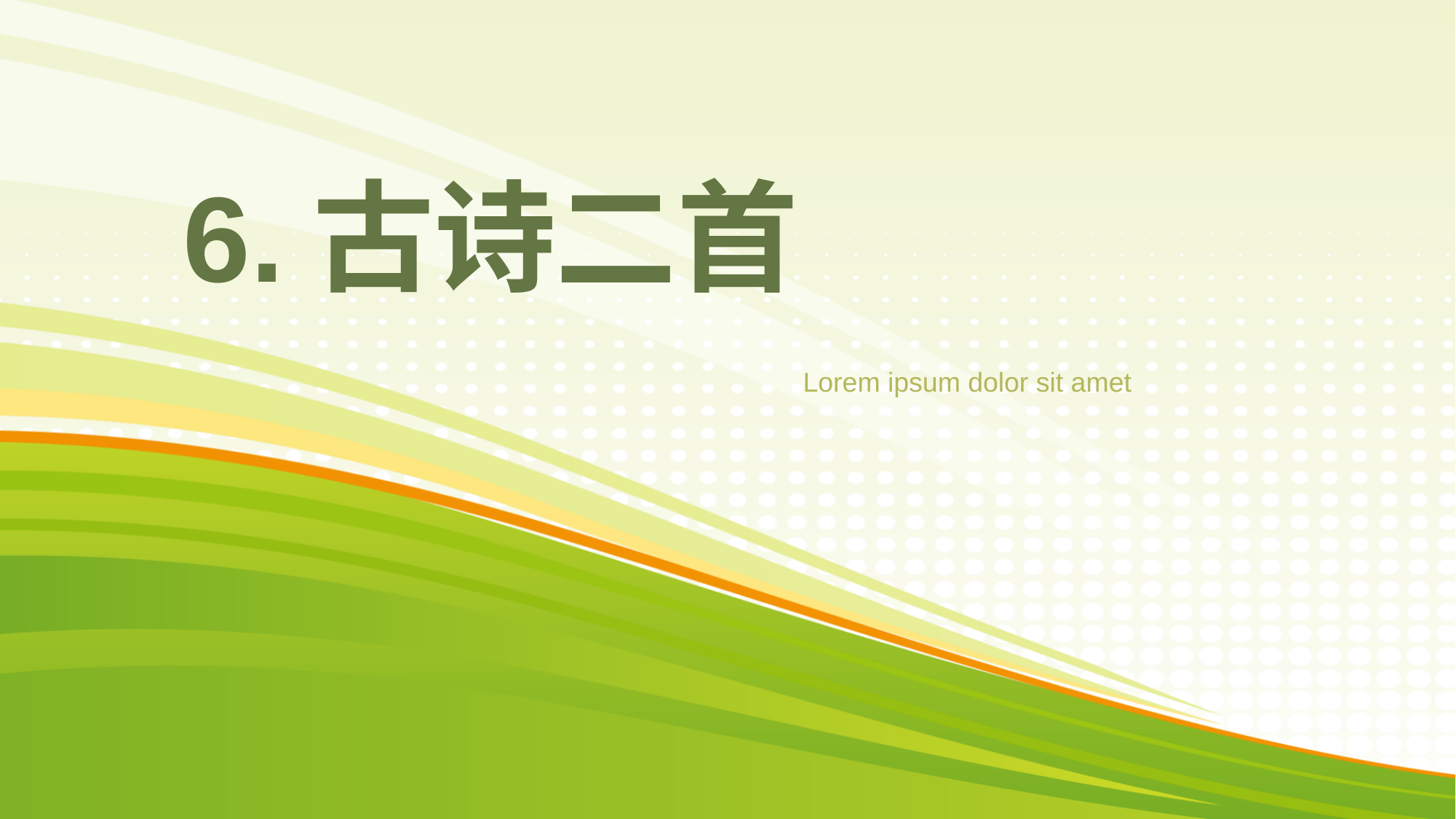

# 6.古诗二首
Lorem ipsum dolor sit amet